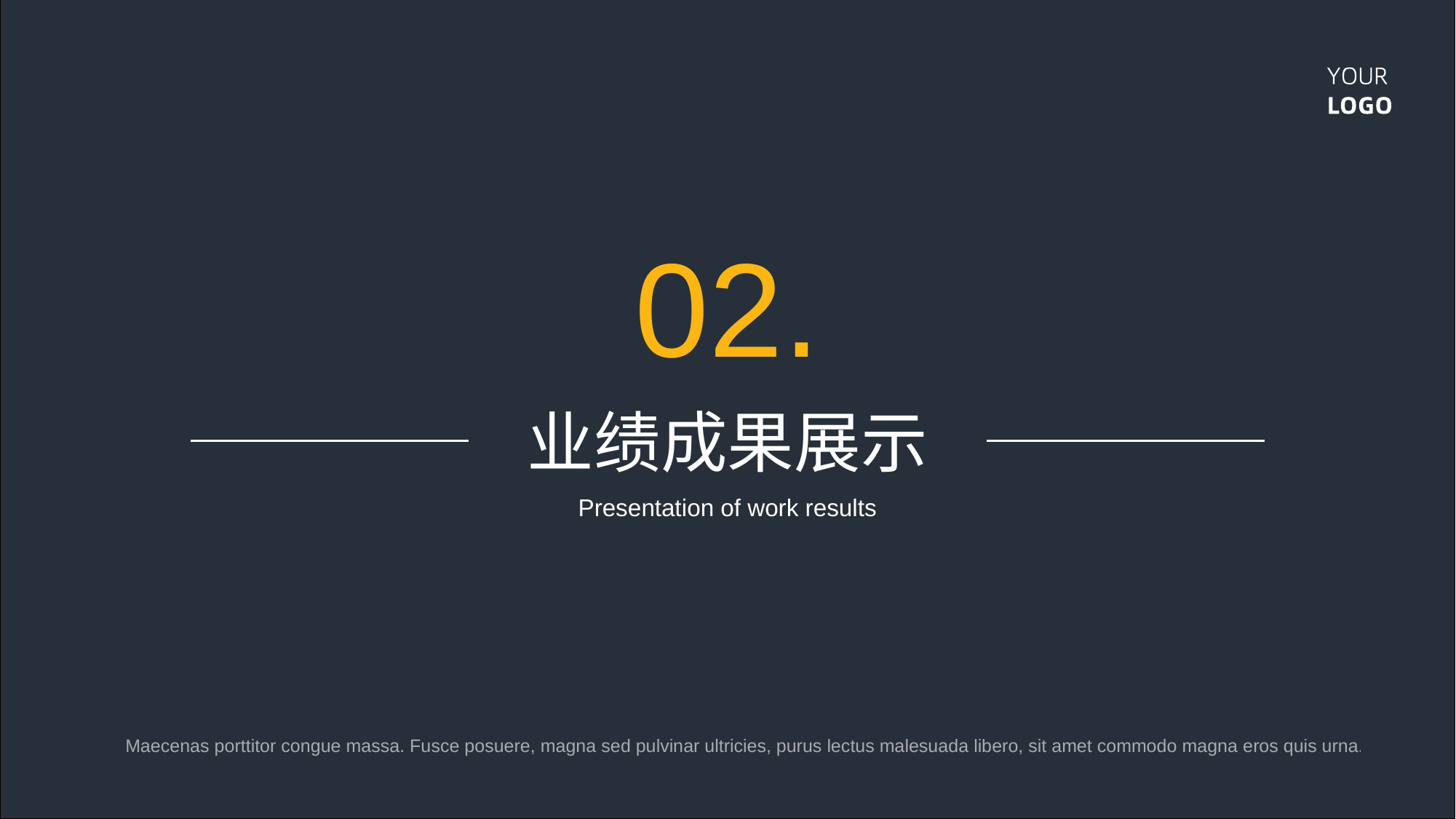

02.
业绩成果展示
Presentation of work results
 Maecenas porttitor congue massa. Fusce posuere, magna sed pulvinar ultricies, purus lectus malesuada libero, sit amet commodo magna eros quis urna.